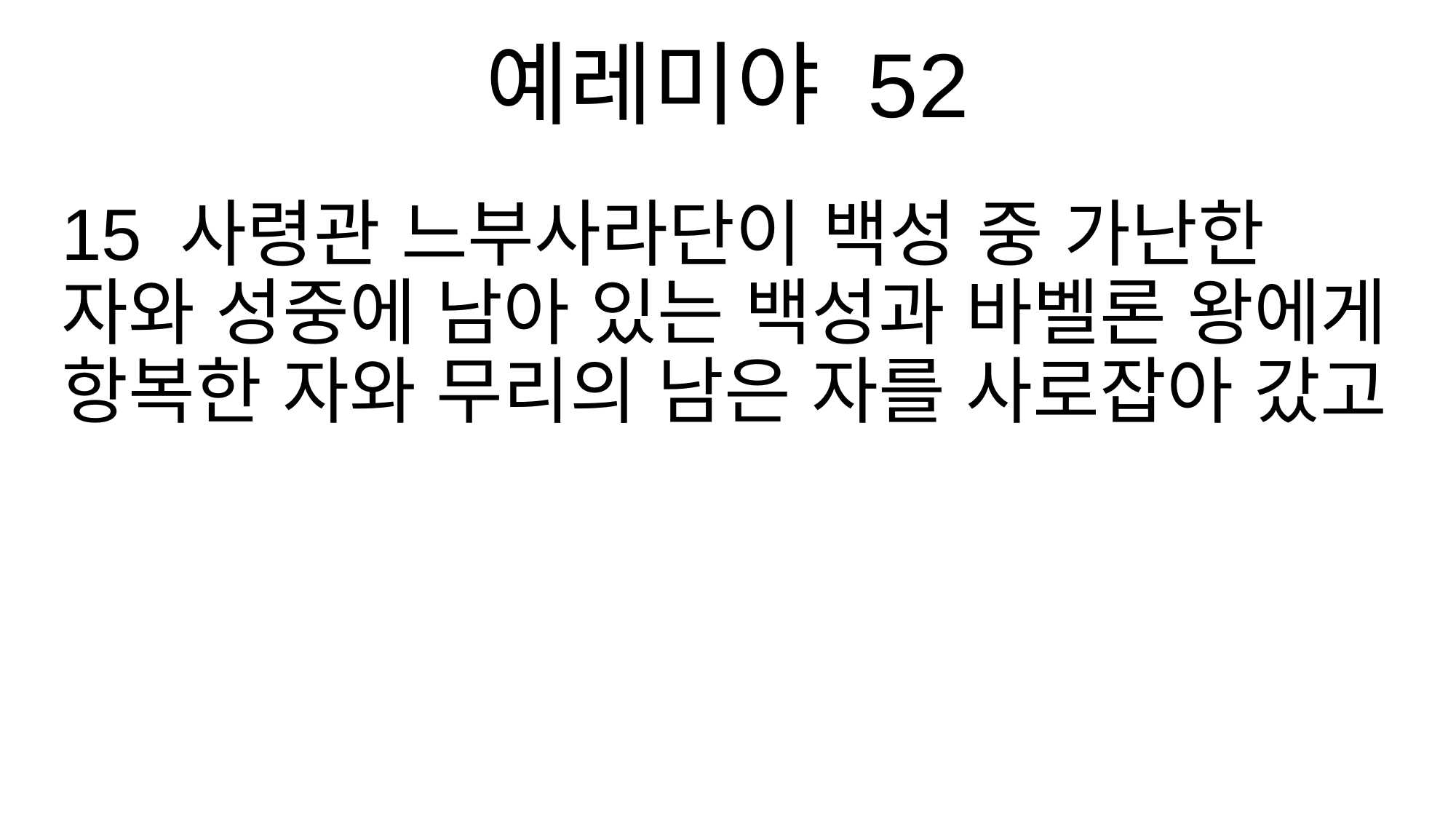

예레미야 52
15 사령관 느부사라단이 백성 중 가난한 자와 성중에 남아 있는 백성과 바벨론 왕에게 항복한 자와 무리의 남은 자를 사로잡아 갔고